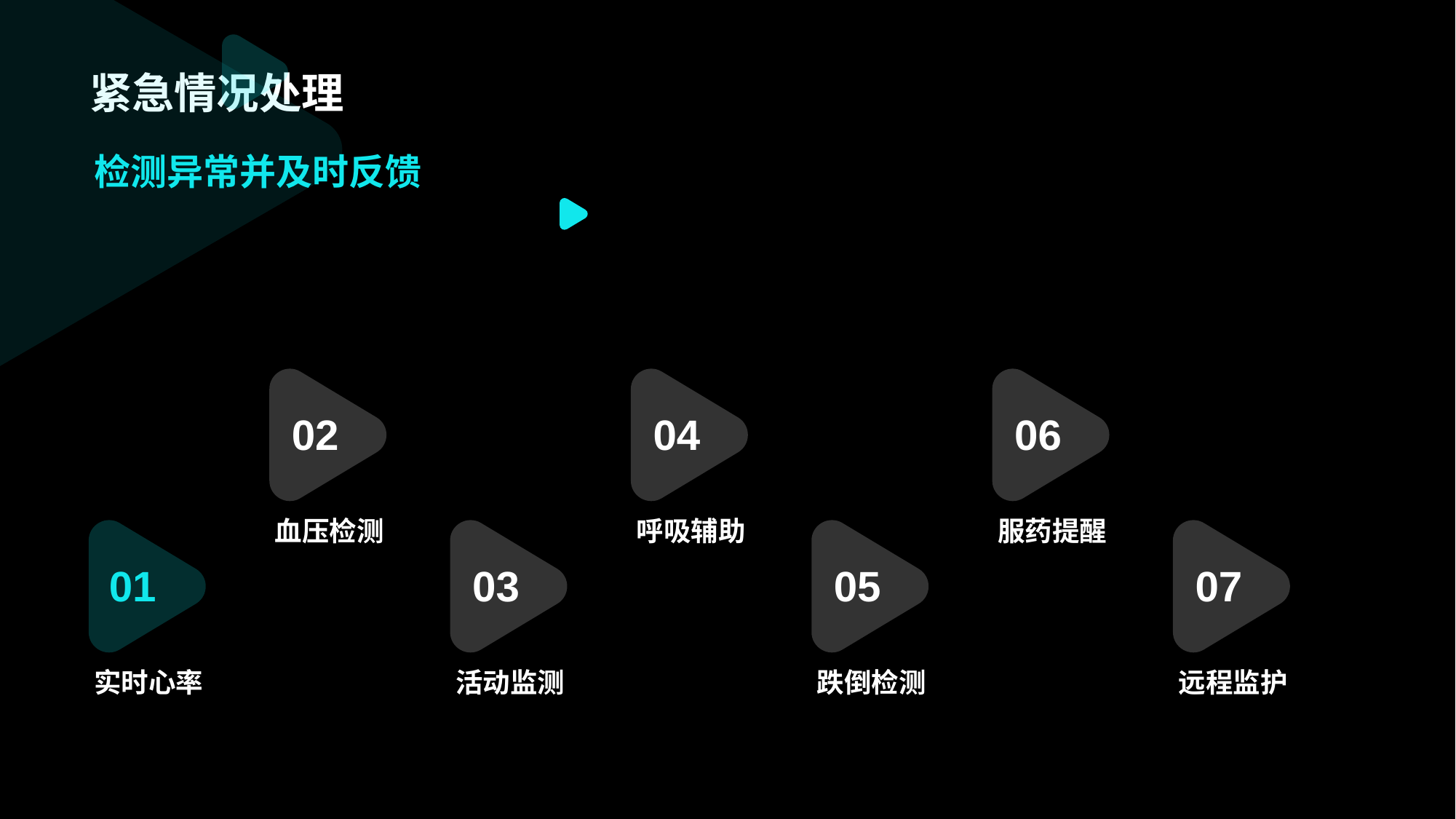

检测异常并及时反馈

02
血压检测

04
呼吸辅助

06
服药提醒

01
实时心率

03
活动监测

05
跌倒检测

07
远程监护
# 紧急情况处理